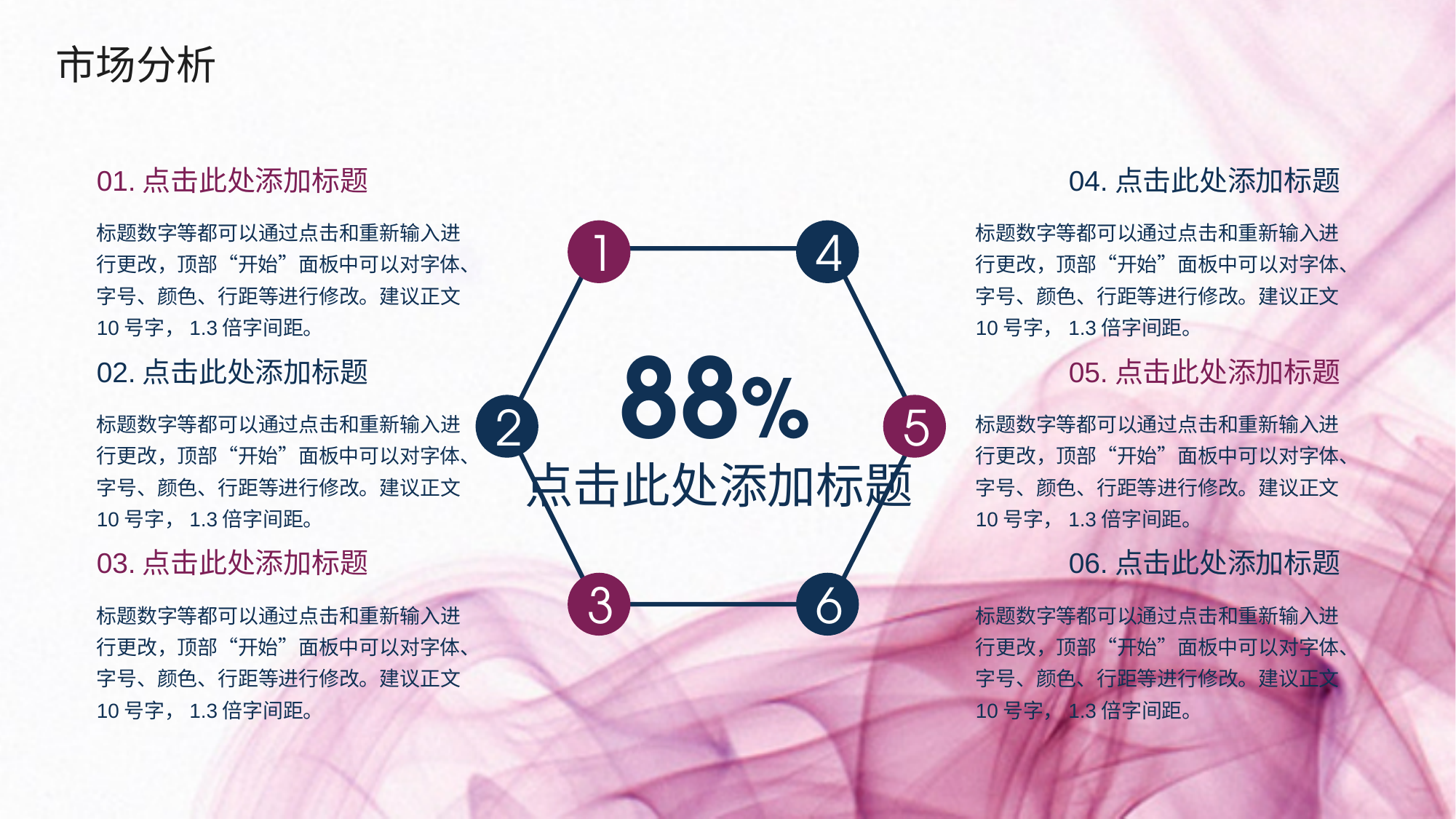

市场分析
01.点击此处添加标题
04.点击此处添加标题
标题数字等都可以通过点击和重新输入进行更改，顶部“开始”面板中可以对字体、字号、颜色、行距等进行修改。建议正文10号字，1.3倍字间距。
标题数字等都可以通过点击和重新输入进行更改，顶部“开始”面板中可以对字体、字号、颜色、行距等进行修改。建议正文10号字，1.3倍字间距。
1
4

88%
02.点击此处添加标题
05.点击此处添加标题
2
5
标题数字等都可以通过点击和重新输入进行更改，顶部“开始”面板中可以对字体、字号、颜色、行距等进行修改。建议正文10号字，1.3倍字间距。
标题数字等都可以通过点击和重新输入进行更改，顶部“开始”面板中可以对字体、字号、颜色、行距等进行修改。建议正文10号字，1.3倍字间距。
点击此处添加标题
03.点击此处添加标题
06.点击此处添加标题
3
6
标题数字等都可以通过点击和重新输入进行更改，顶部“开始”面板中可以对字体、字号、颜色、行距等进行修改。建议正文10号字，1.3倍字间距。
标题数字等都可以通过点击和重新输入进行更改，顶部“开始”面板中可以对字体、字号、颜色、行距等进行修改。建议正文10号字，1.3倍字间距。